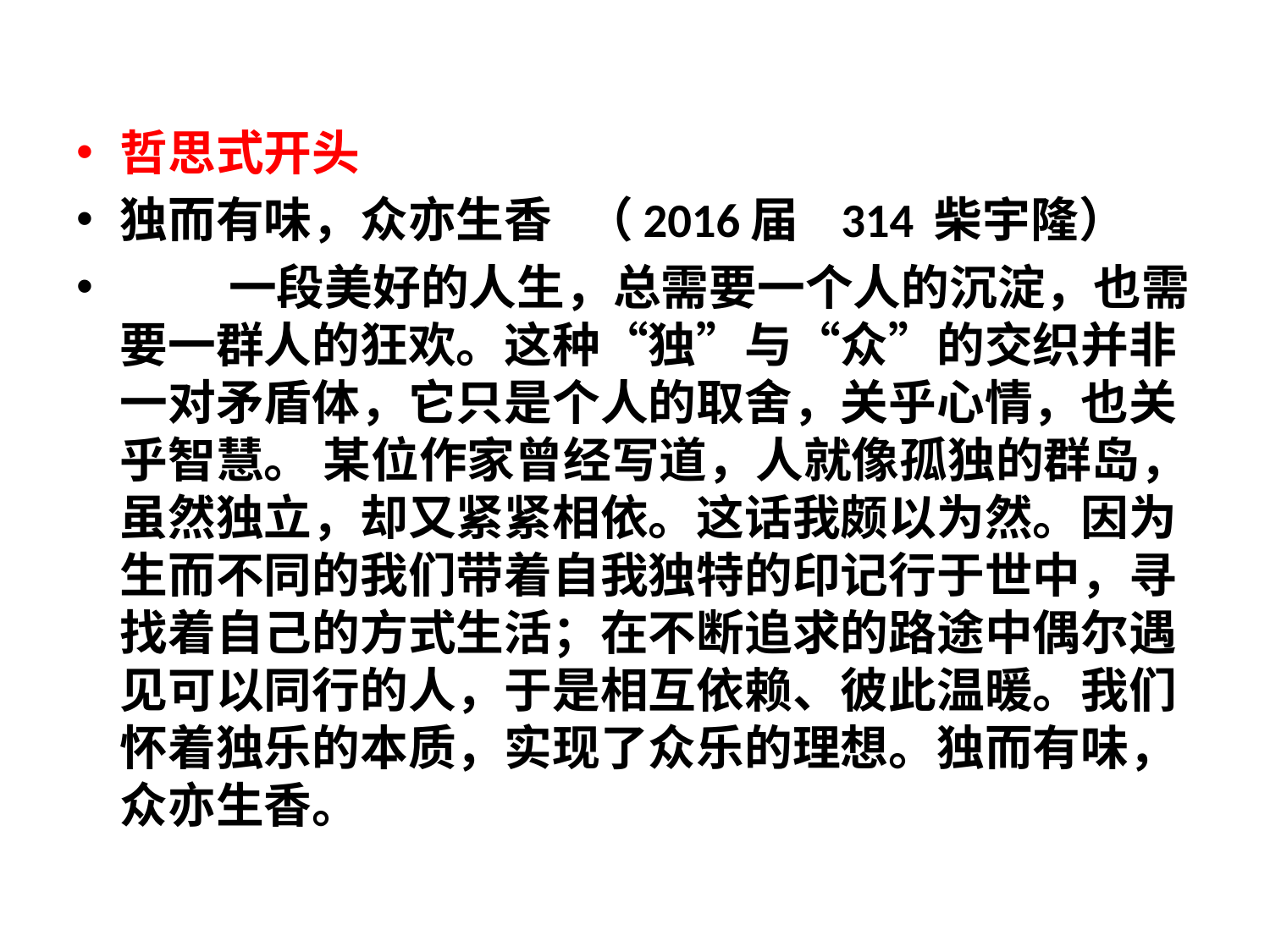

哲思式开头
独而有味，众亦生香   （2016届   314 柴宇隆）
         一段美好的人生，总需要一个人的沉淀，也需要一群人的狂欢。这种“独”与“众”的交织并非一对矛盾体，它只是个人的取舍，关乎心情，也关乎智慧。 某位作家曾经写道，人就像孤独的群岛，虽然独立，却又紧紧相依。这话我颇以为然。因为生而不同的我们带着自我独特的印记行于世中，寻找着自己的方式生活；在不断追求的路途中偶尔遇见可以同行的人，于是相互依赖、彼此温暖。我们怀着独乐的本质，实现了众乐的理想。独而有味，众亦生香。